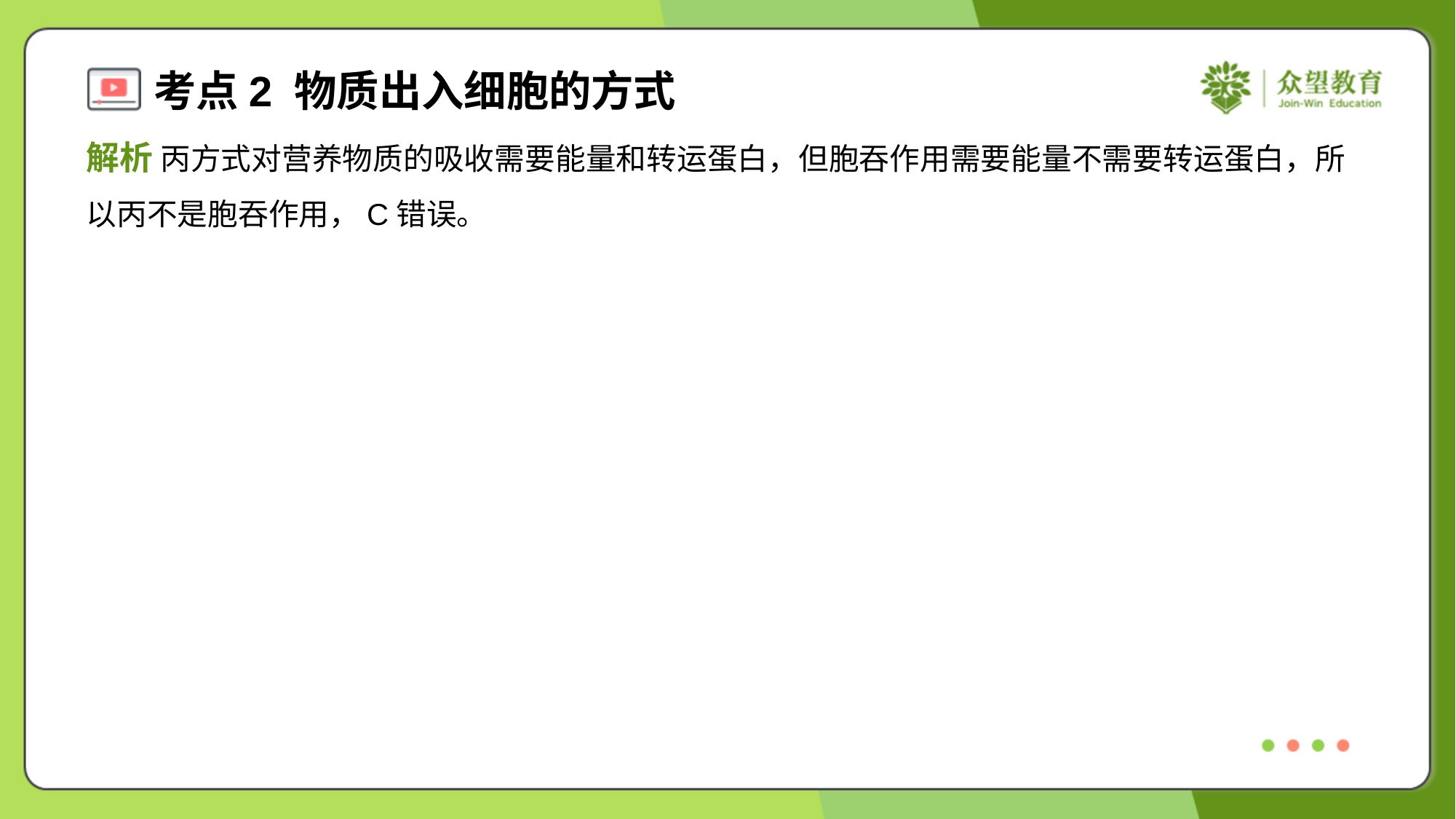

解析 丙方式对营养物质的吸收需要能量和转运蛋白，但胞吞作用需要能量不需要转运蛋白，所
以丙不是胞吞作用，C错误。